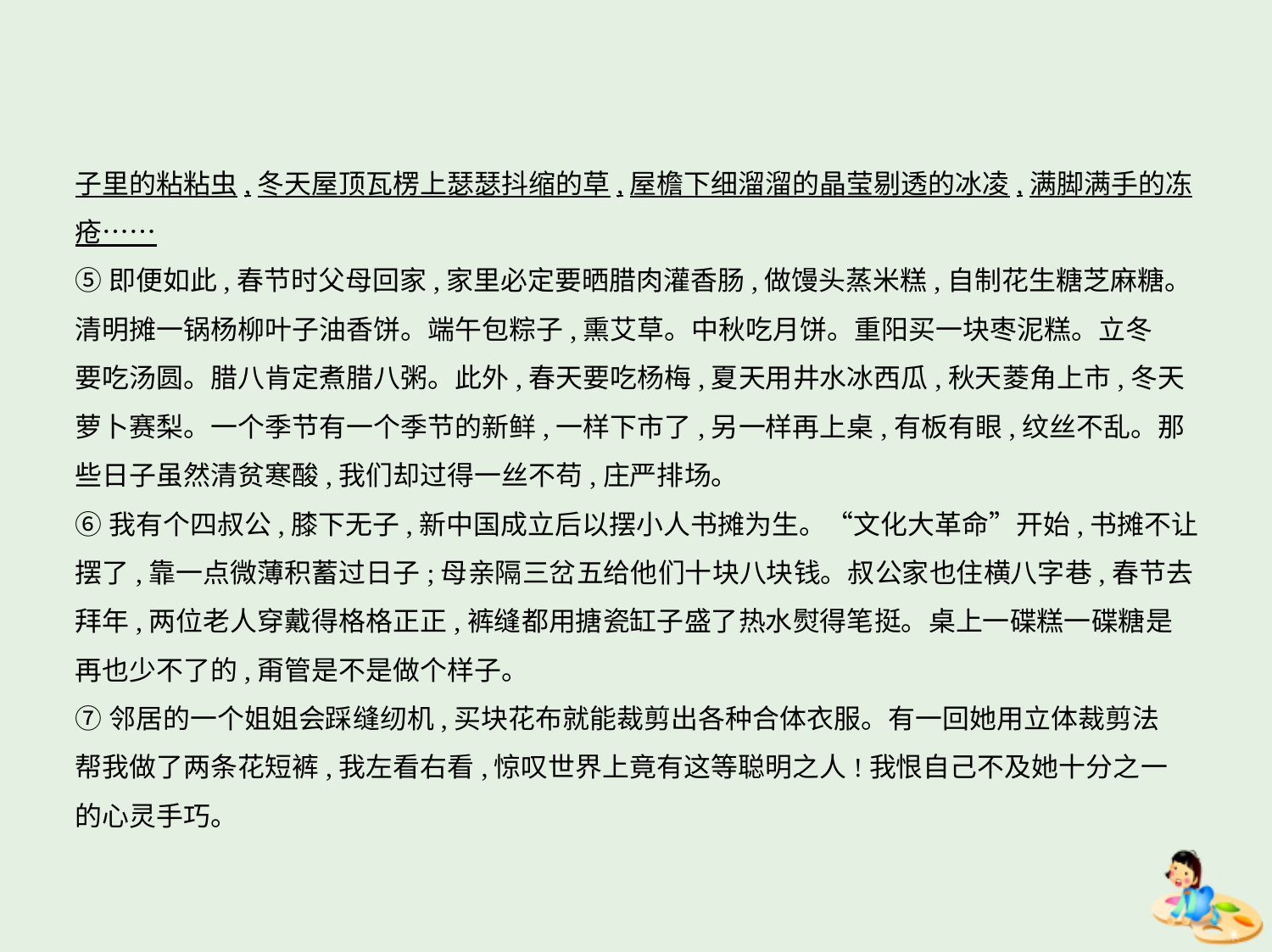

子里的粘粘虫,冬天屋顶瓦楞上瑟瑟抖缩的草,屋檐下细溜溜的晶莹剔透的冰凌,满脚满手的冻
疮……
⑤即便如此,春节时父母回家,家里必定要晒腊肉灌香肠,做馒头蒸米糕,自制花生糖芝麻糖。
清明摊一锅杨柳叶子油香饼。端午包粽子,熏艾草。中秋吃月饼。重阳买一块枣泥糕。立冬
要吃汤圆。腊八肯定煮腊八粥。此外,春天要吃杨梅,夏天用井水冰西瓜,秋天菱角上市,冬天
萝卜赛梨。一个季节有一个季节的新鲜,一样下市了,另一样再上桌,有板有眼,纹丝不乱。那
些日子虽然清贫寒酸,我们却过得一丝不苟,庄严排场。
⑥我有个四叔公,膝下无子,新中国成立后以摆小人书摊为生。“文化大革命”开始,书摊不让
摆了,靠一点微薄积蓄过日子;母亲隔三岔五给他们十块八块钱。叔公家也住横八字巷,春节去
拜年,两位老人穿戴得格格正正,裤缝都用搪瓷缸子盛了热水熨得笔挺。桌上一碟糕一碟糖是
再也少不了的,甭管是不是做个样子。
⑦邻居的一个姐姐会踩缝纫机,买块花布就能裁剪出各种合体衣服。有一回她用立体裁剪法
帮我做了两条花短裤,我左看右看,惊叹世界上竟有这等聪明之人!我恨自己不及她十分之一
的心灵手巧。